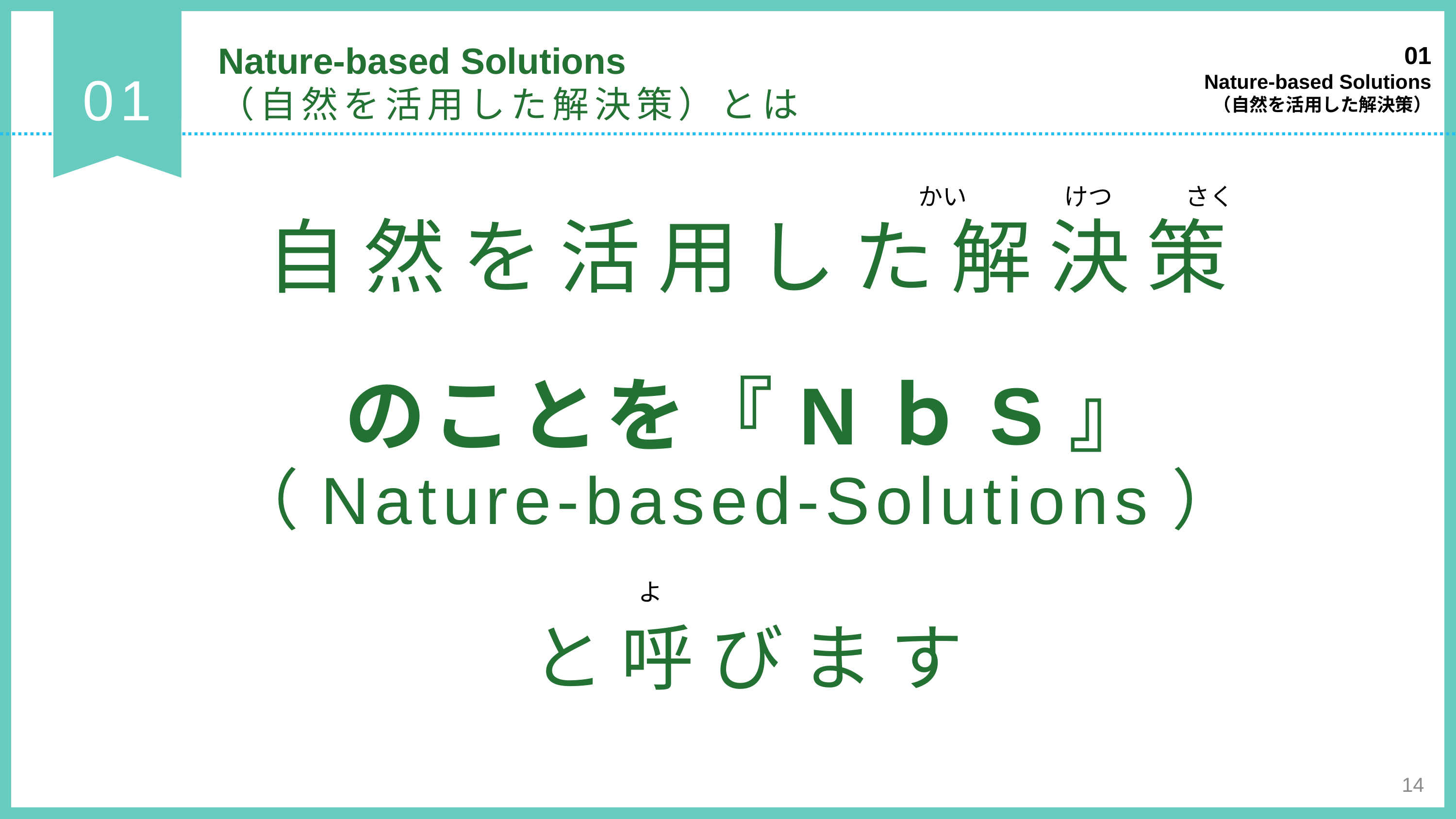

01
Nature-based Solutions
（自然を活用した解決策）
Nature-based Solutions
（自然を活用した解決策）とは
01

かい　　　　けつ　　　さく
自然を活用した解決策

のことを『NｂS』
（Nature-based-Solutions）

と呼びます

よ
14